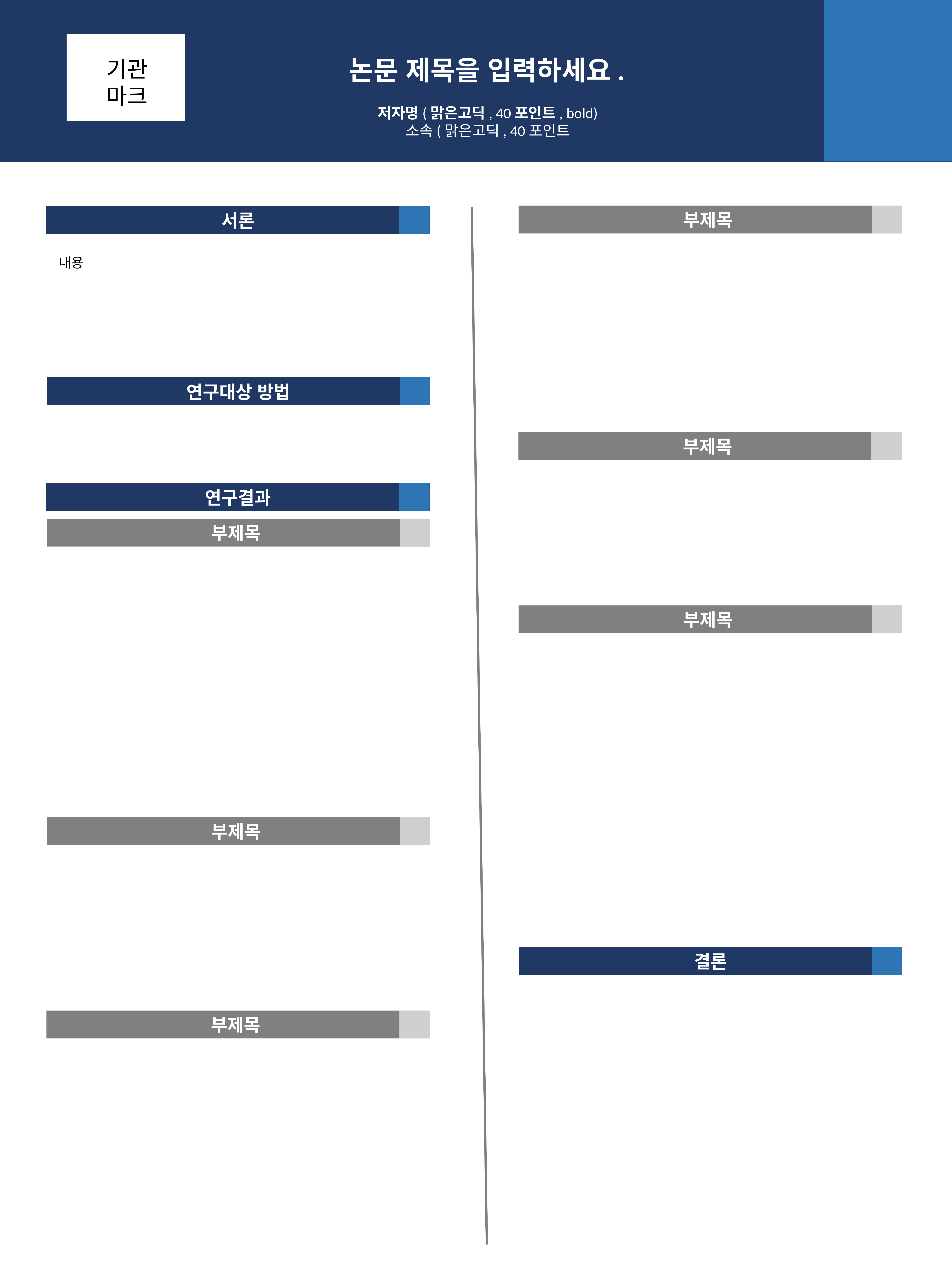

논문 제목을 입력하세요.
기관 마크
저자명(맑은고딕, 40포인트, bold)
소속(맑은고딕, 40포인트
부제목

서론
내용

연구대상 방법
부제목

연구결과
부제목

부제목

부제목

결론
부제목